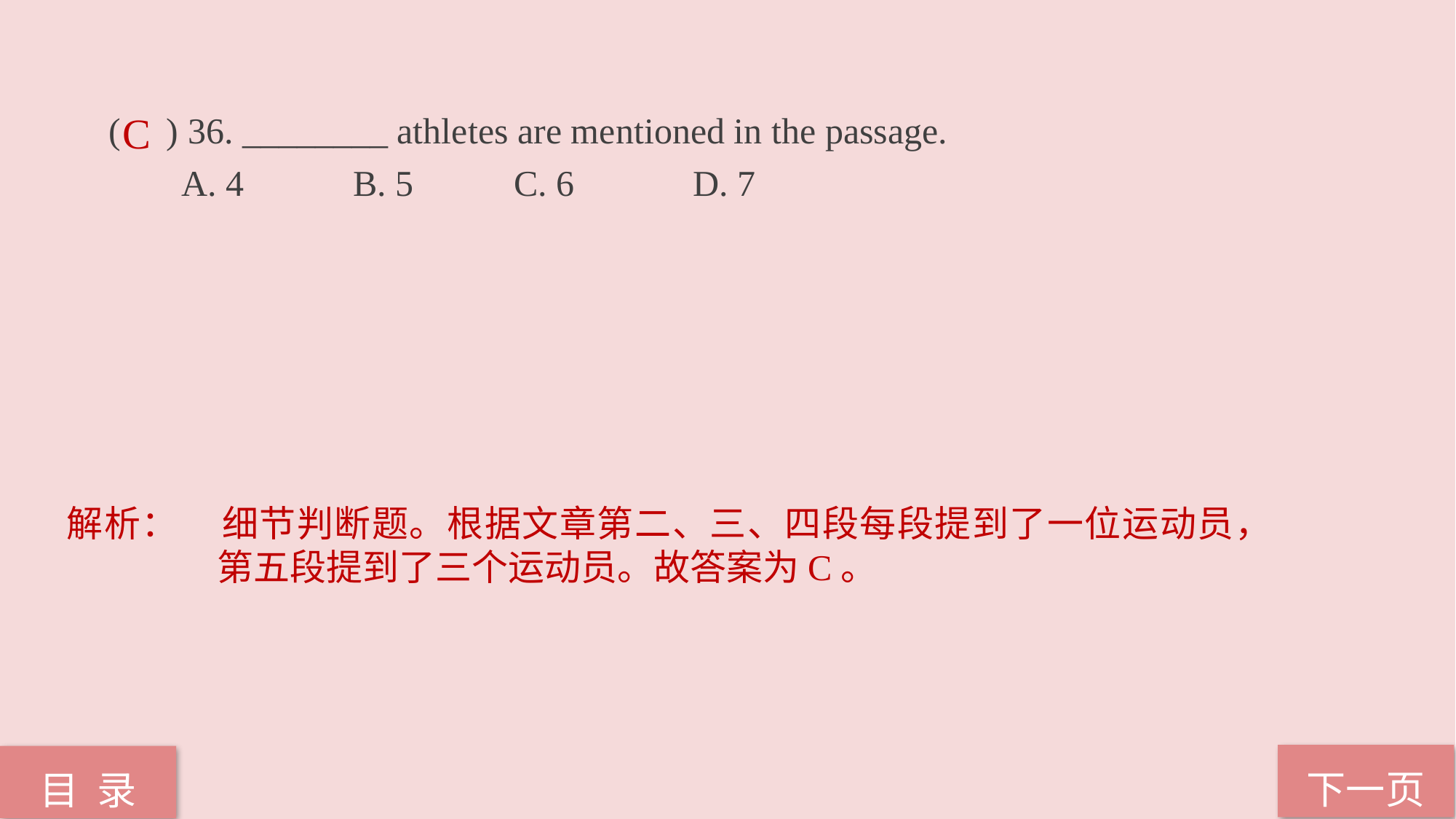

(     ) 36. ________ athletes are mentioned in the passage.
        A. 4            B. 5           C. 6             D. 7
C
解析：	细节判断题。根据文章第二、三、四段每段提到了一位运动员，第五段提到了三个运动员。故答案为C。